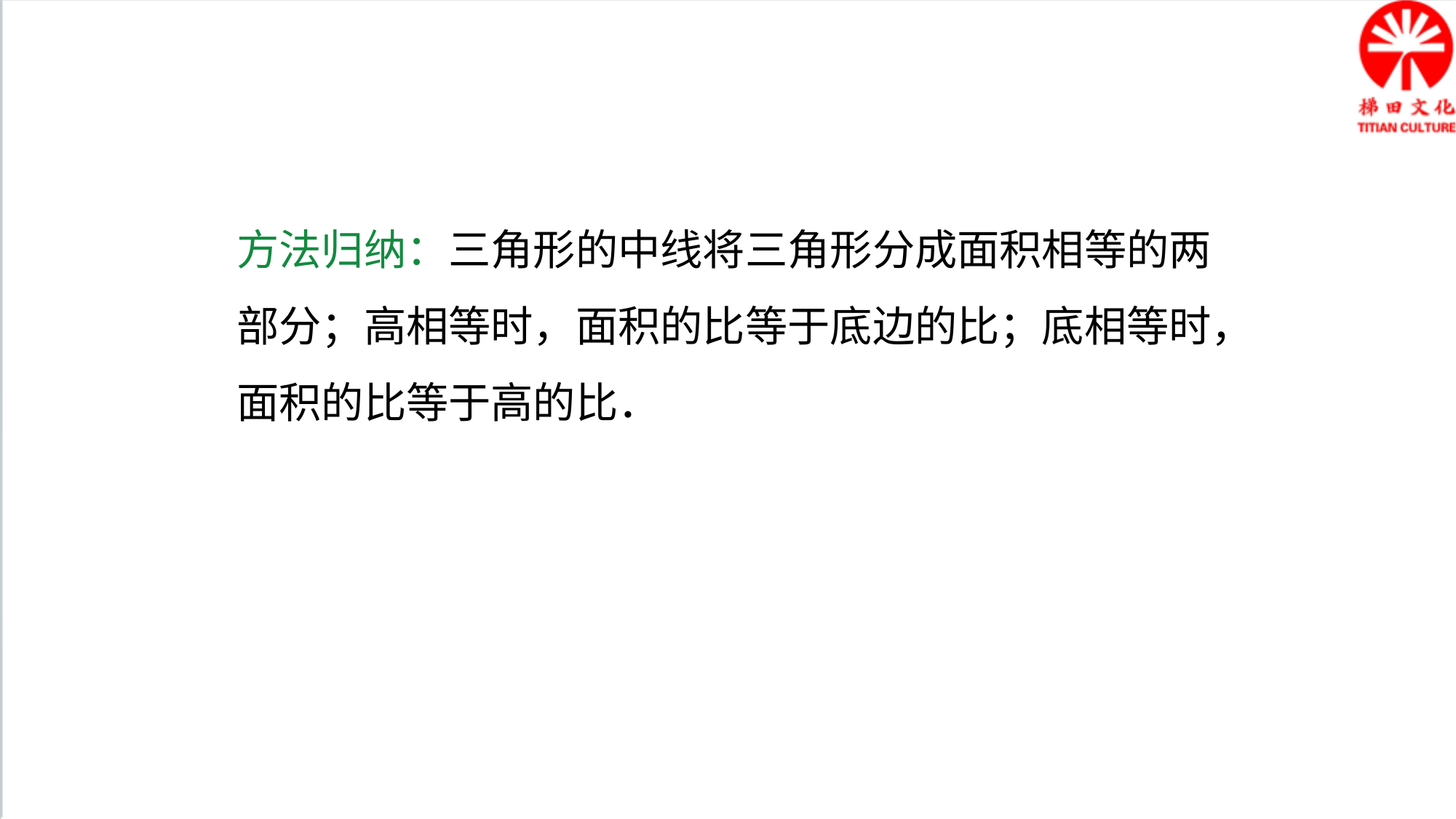

方法归纳：三角形的中线将三角形分成面积相等的两部分；高相等时，面积的比等于底边的比；底相等时，面积的比等于高的比．